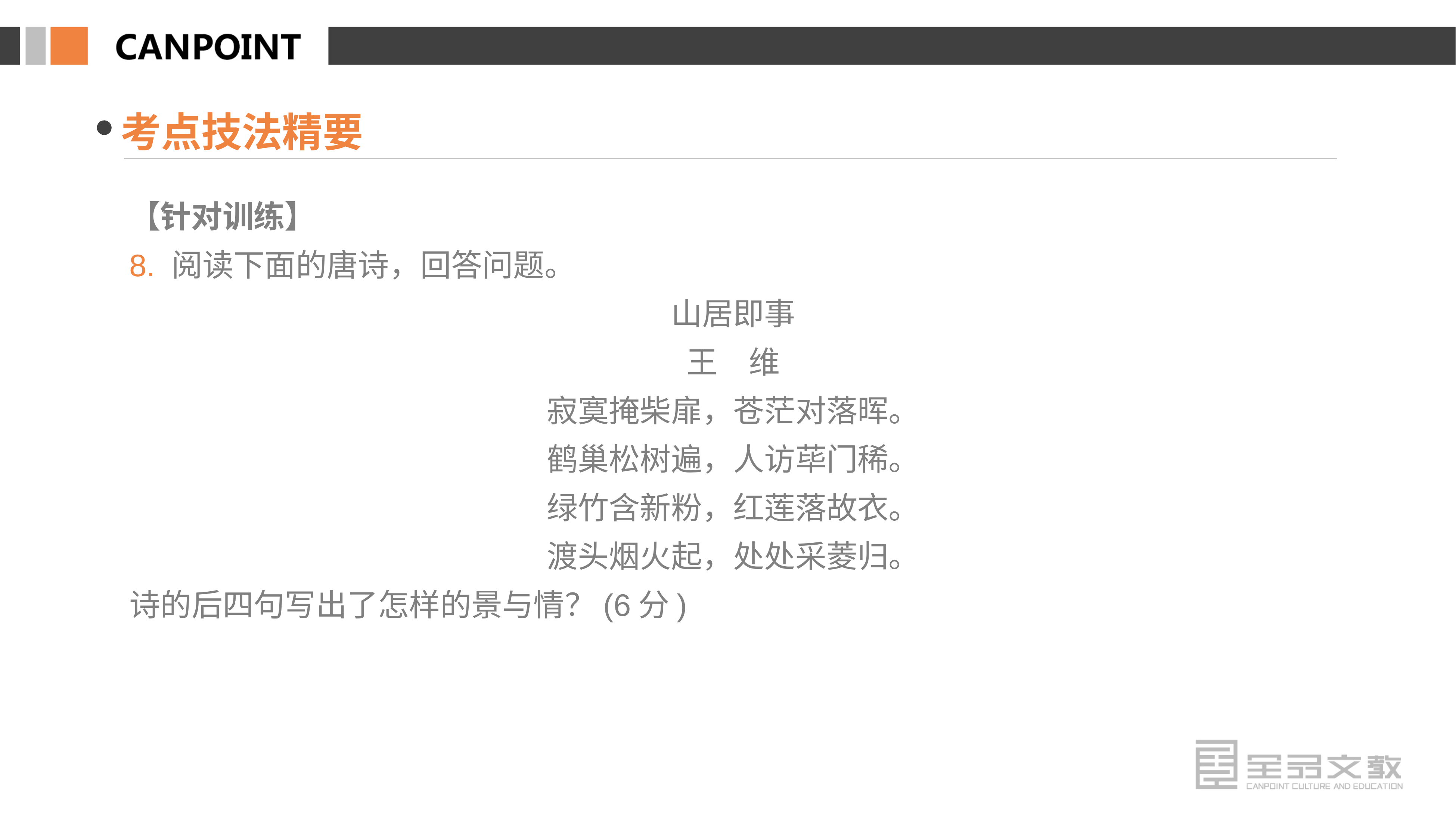

考点技法精要

【针对训练】
8. 阅读下面的唐诗，回答问题。
山居即事
王　维
寂寞掩柴扉，苍茫对落晖。
鹤巢松树遍，人访荜门稀。
绿竹含新粉，红莲落故衣。
渡头烟火起，处处采菱归。
诗的后四句写出了怎样的景与情？(6分)